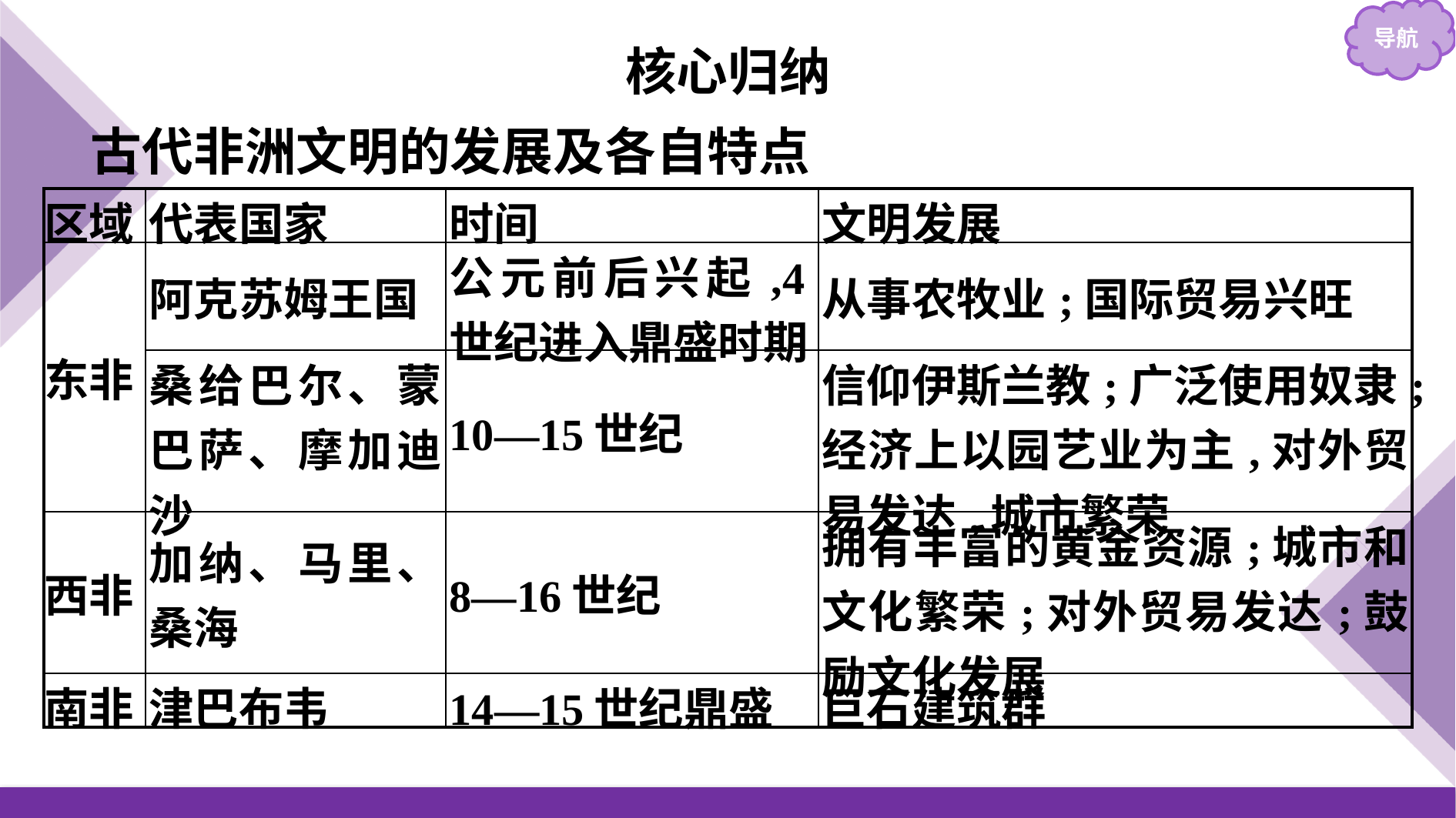

核心归纳
古代非洲文明的发展及各自特点
| 区域 | 代表国家 | 时间 | 文明发展 |
| --- | --- | --- | --- |
| 东非 | 阿克苏姆王国 | 公元前后兴起,4世纪进入鼎盛时期 | 从事农牧业;国际贸易兴旺 |
|  | 桑给巴尔、蒙巴萨、摩加迪沙 | 10—15世纪 | 信仰伊斯兰教;广泛使用奴隶;经济上以园艺业为主,对外贸易发达,城市繁荣 |
| 西非 | 加纳、马里、桑海 | 8—16世纪 | 拥有丰富的黄金资源;城市和文化繁荣;对外贸易发达;鼓励文化发展 |
| 南非 | 津巴布韦 | 14—15世纪鼎盛 | 巨石建筑群 |